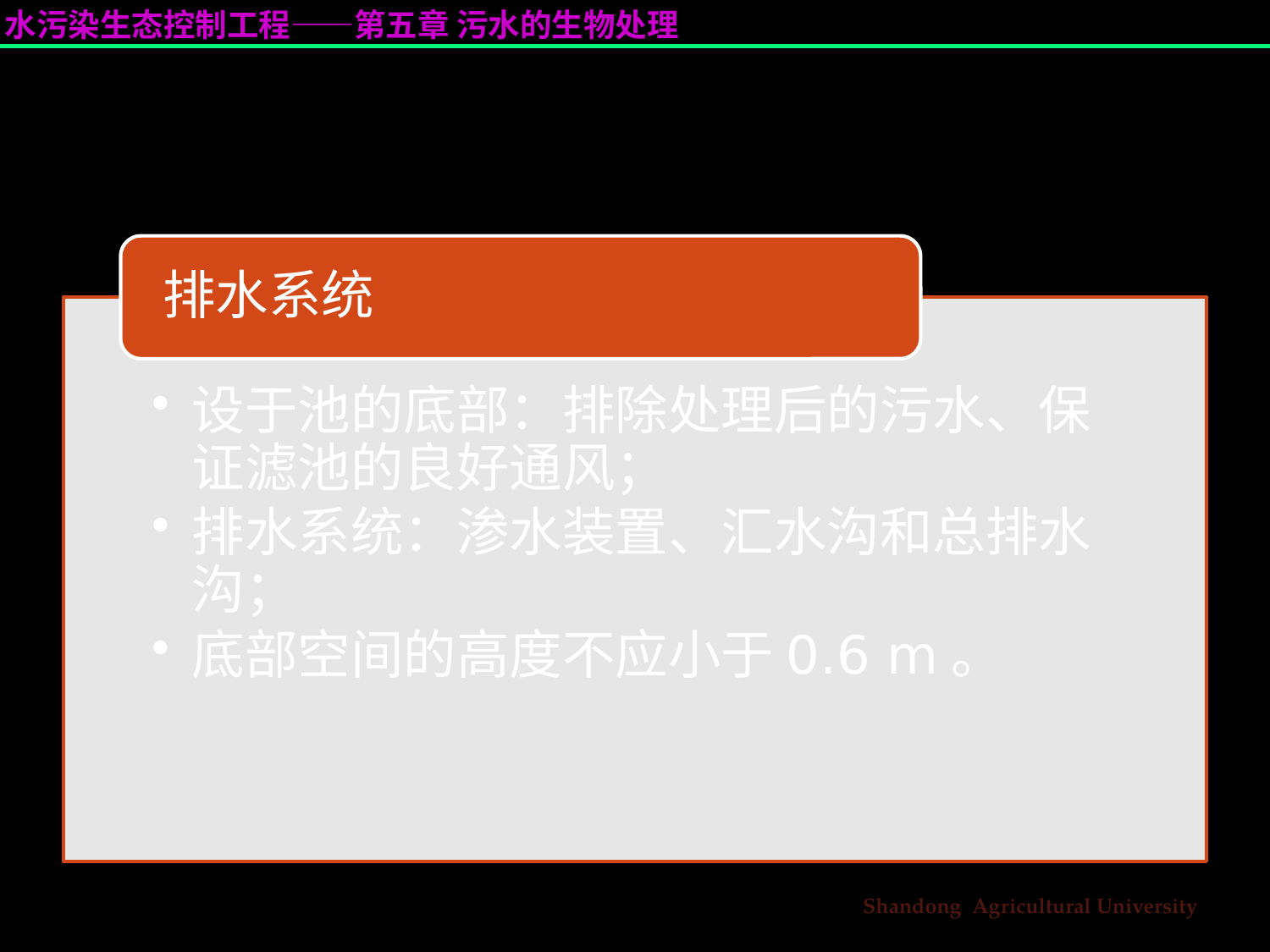

设于池的底部：排除处理后的污水、保证滤池的良好通风；
排水系统：渗水装置、汇水沟和总排水沟；
底部空间的高度不应小于0.6 m。
排水系统